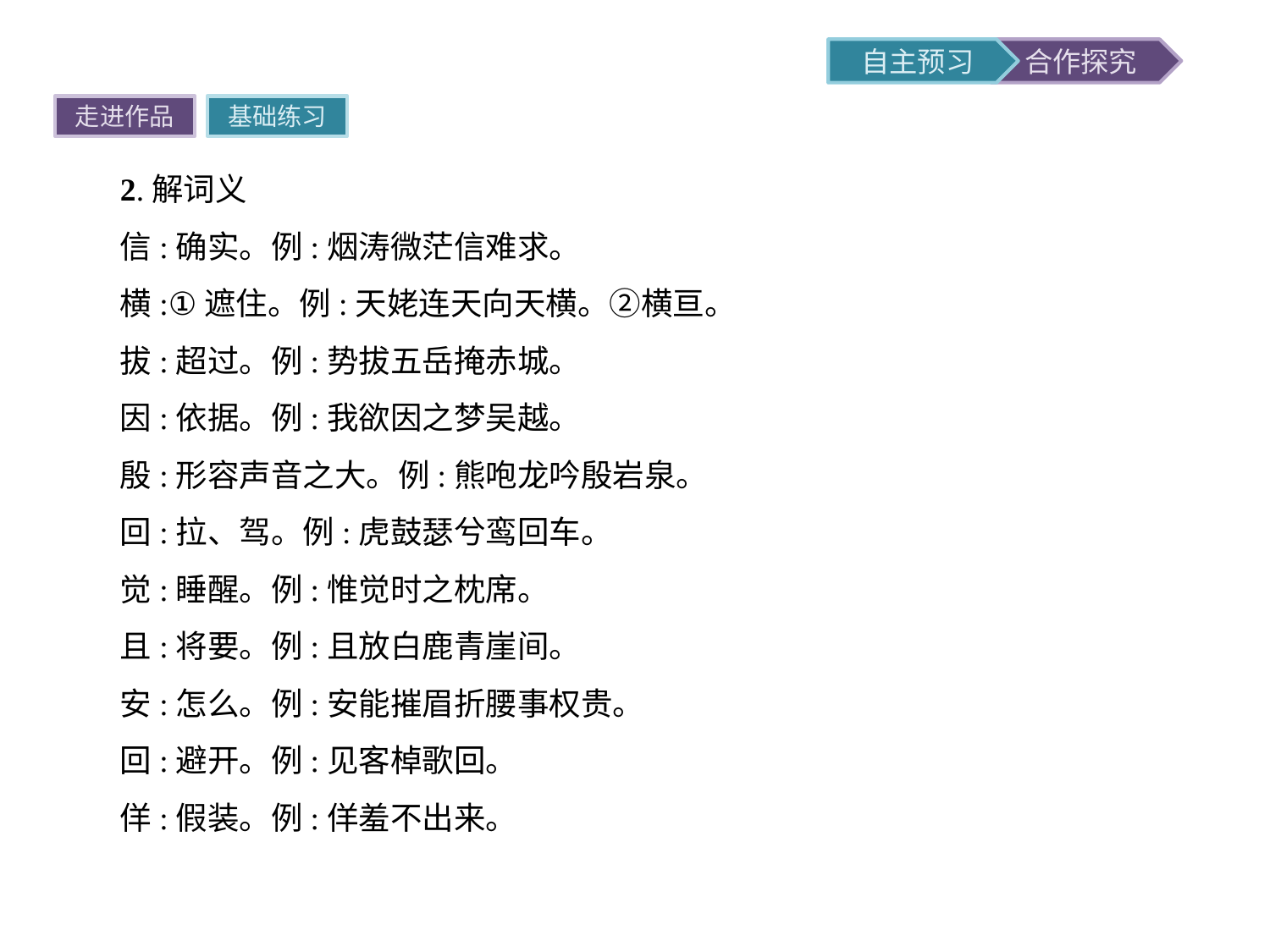

走进作品
基础练习
2.解词义
信:确实。例:烟涛微茫信难求。
横:①遮住。例:天姥连天向天横。②横亘。
拔:超过。例:势拔五岳掩赤城。
因:依据。例:我欲因之梦吴越。
殷:形容声音之大。例:熊咆龙吟殷岩泉。
回:拉、驾。例:虎鼓瑟兮鸾回车。
觉:睡醒。例:惟觉时之枕席。
且:将要。例:且放白鹿青崖间。
安:怎么。例:安能摧眉折腰事权贵。
回:避开。例:见客棹歌回。
佯:假装。例:佯羞不出来。